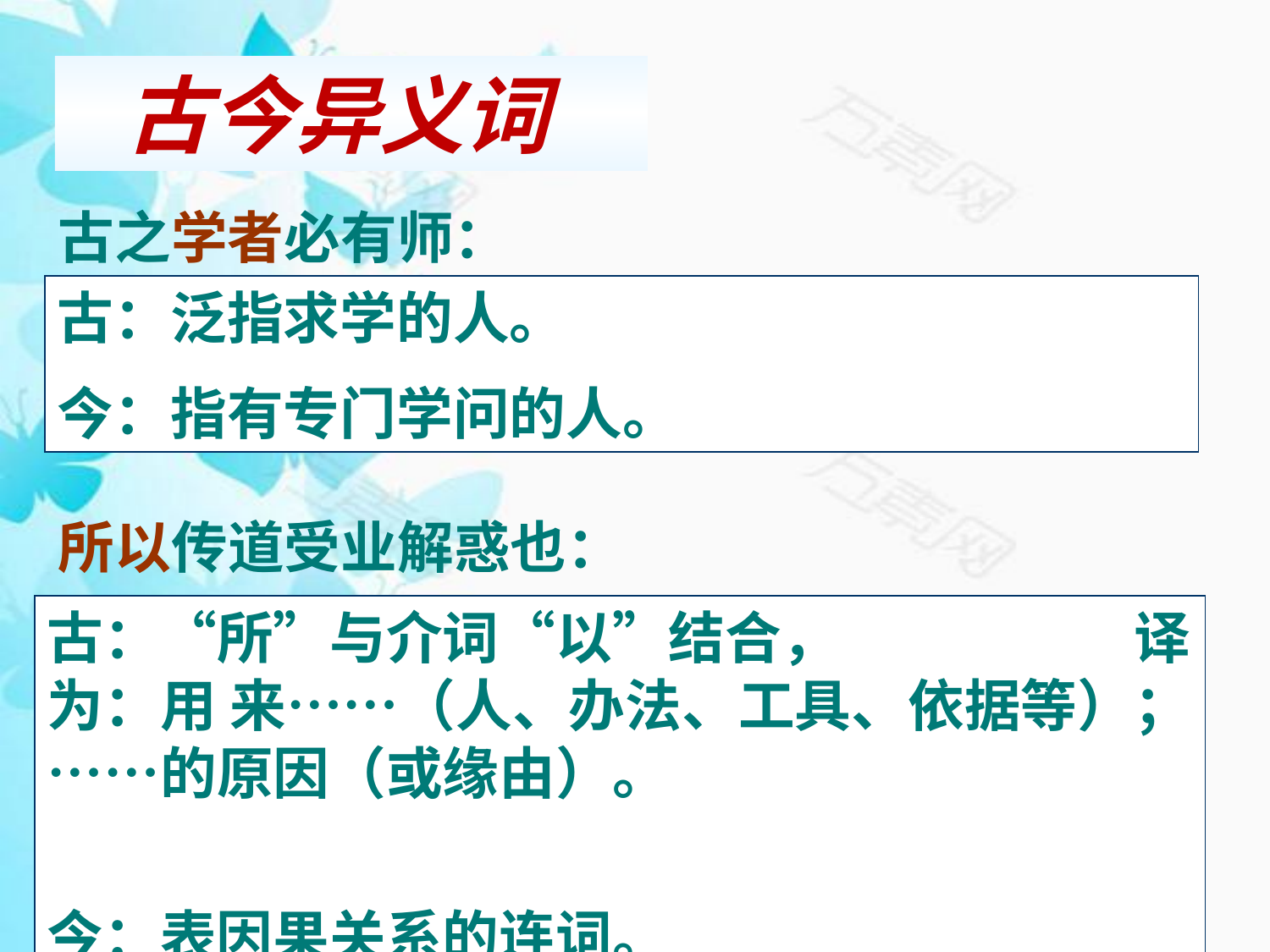

古今异义词
古之学者必有师：
古：泛指求学的人。
今：指有专门学问的人。
所以传道受业解惑也：
古：“所”与介词“以”结合，                       译为：用 来……（人、办法、工具、依据等）；……的原因（或缘由）。
今：表因果关系的连词。